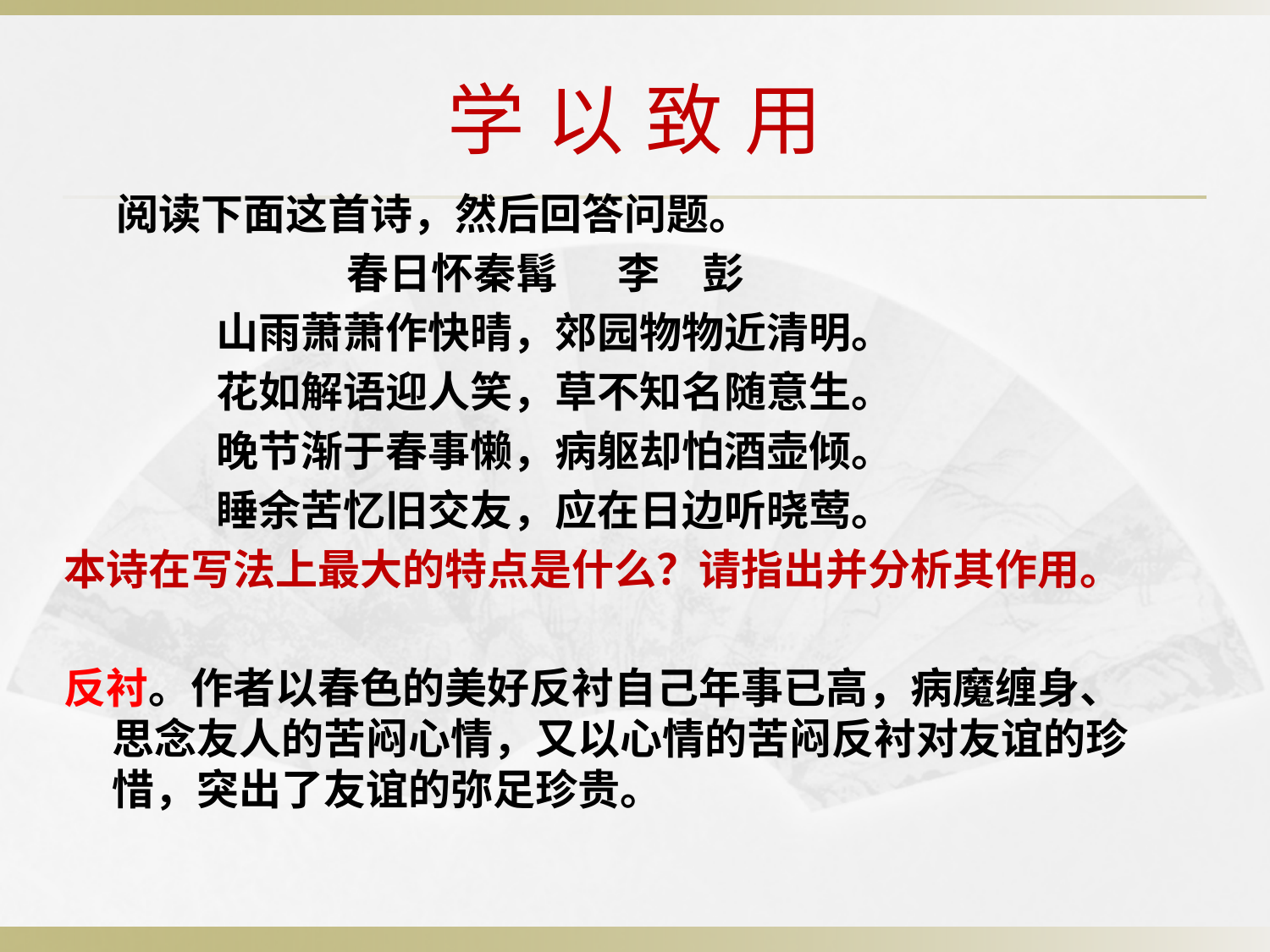

# 学 以 致 用
     阅读下面这首诗，然后回答问题。
                       春日怀秦髯     李　彭
            山雨萧萧作快晴，郊园物物近清明。
            花如解语迎人笑，草不知名随意生。
            晚节渐于春事懒，病躯却怕酒壶倾。
            睡余苦忆旧交友，应在日边听晓莺。
本诗在写法上最大的特点是什么？请指出并分析其作用。

反衬。作者以春色的美好反衬自己年事已高，病魔缠身、思念友人的苦闷心情，又以心情的苦闷反衬对友谊的珍惜，突出了友谊的弥足珍贵。